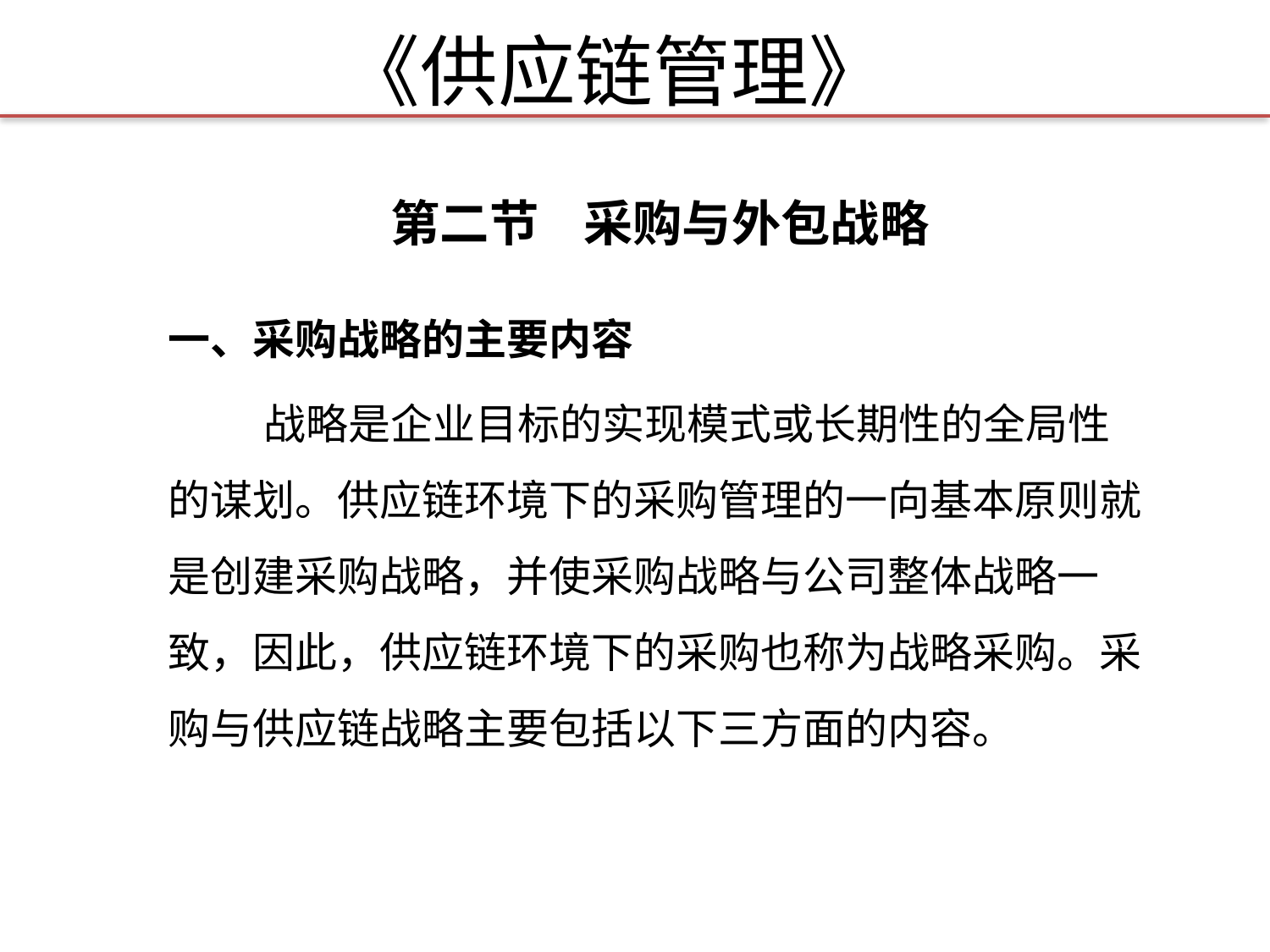

# 《供应链管理》
第二节    采购与外包战略

一、采购战略的主要内容
         战略是企业目标的实现模式或长期性的全局性的谋划。供应链环境下的采购管理的一向基本原则就是创建采购战略，并使采购战略与公司整体战略一致，因此，供应链环境下的采购也称为战略采购。采购与供应链战略主要包括以下三方面的内容。